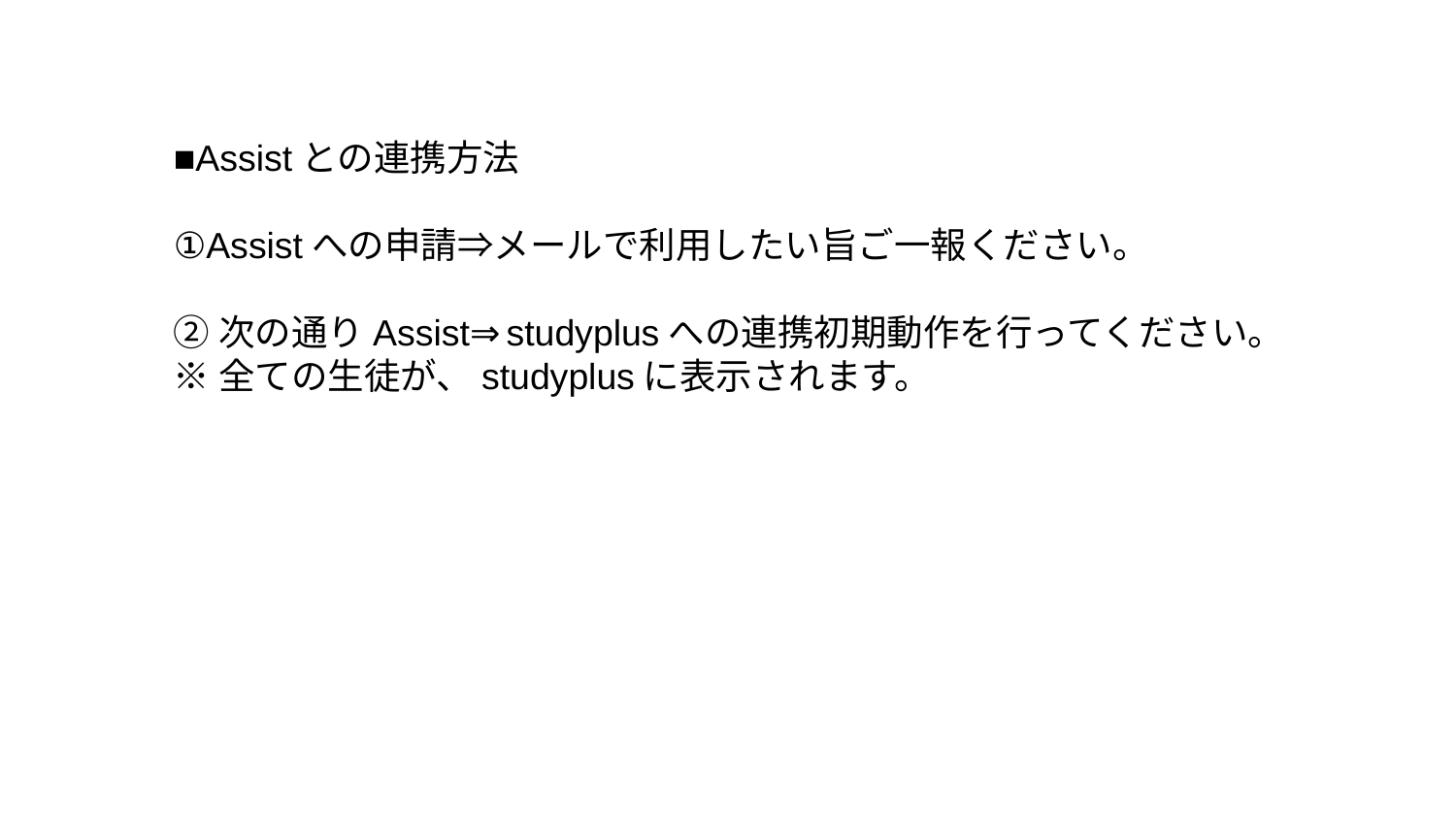

■Assistとの連携方法

①Assistへの申請⇒メールで利用したい旨ご一報ください。

②次の通りAssist⇒studyplusへの連携初期動作を行ってください。
※全ての生徒が、studyplusに表示されます。